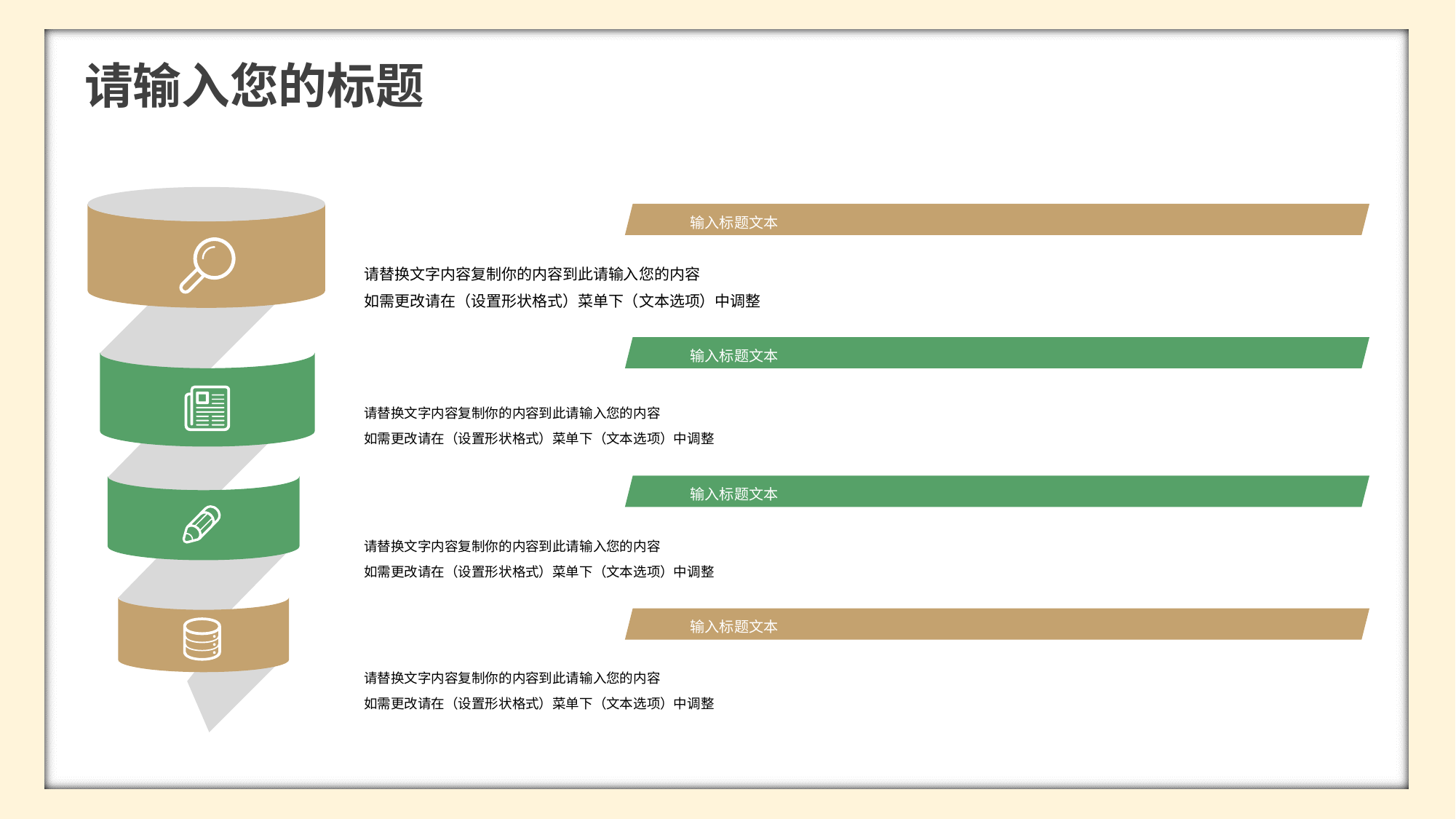

输入标题文本

请替换文字内容复制你的内容到此请输入您的内容
如需更改请在（设置形状格式）菜单下（文本选项）中调整

输入标题文本

请替换文字内容复制你的内容到此请输入您的内容
如需更改请在（设置形状格式）菜单下（文本选项）中调整

输入标题文本

请替换文字内容复制你的内容到此请输入您的内容
如需更改请在（设置形状格式）菜单下（文本选项）中调整

输入标题文本

请替换文字内容复制你的内容到此请输入您的内容
如需更改请在（设置形状格式）菜单下（文本选项）中调整